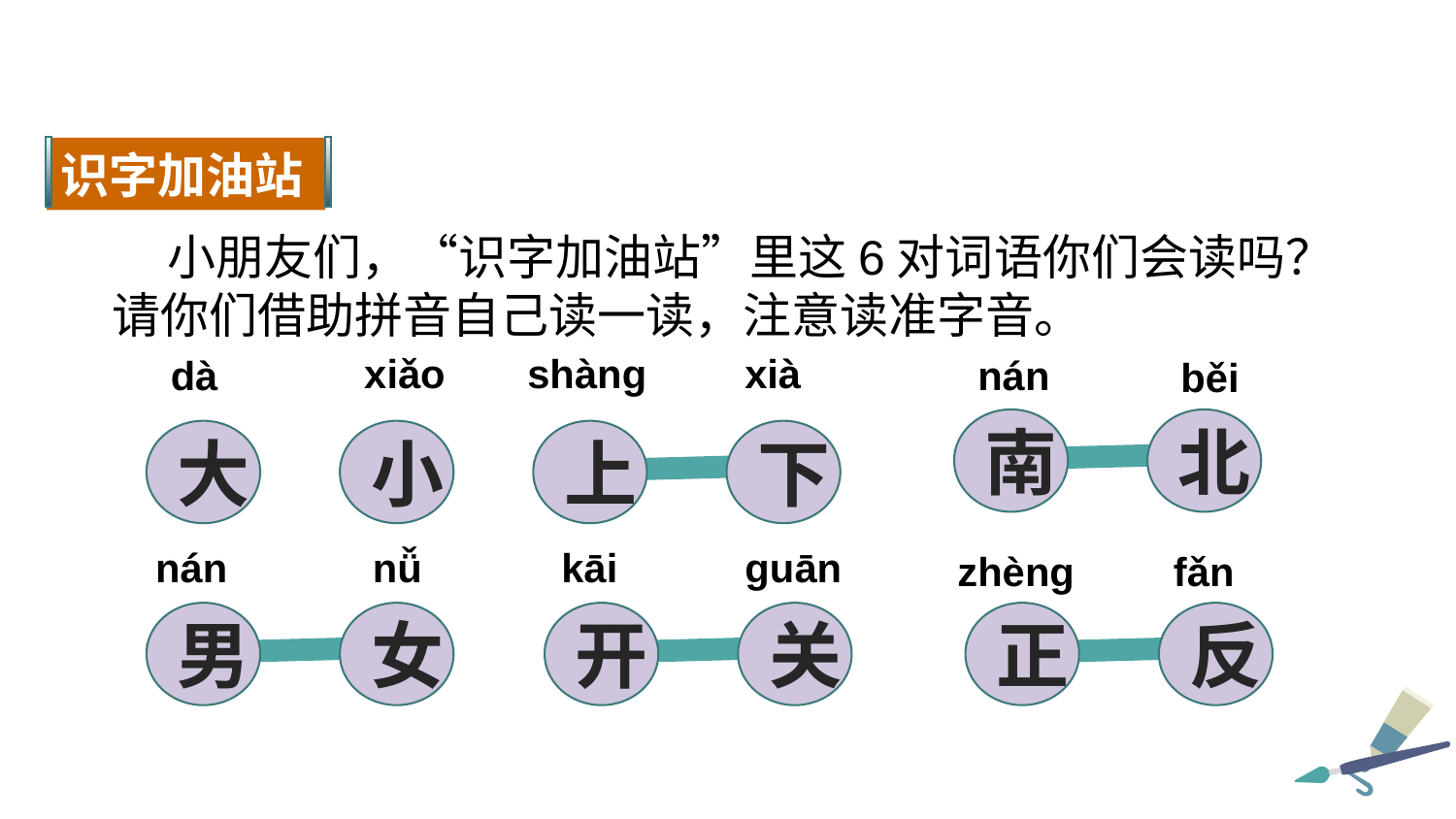

识字加油站
    小朋友们，“识字加油站”里这6对词语你们会读吗？请你们借助拼音自己读一读，注意读准字音。
xiǎo
shàng
xià
dà
nán
běi
南
北
大
小
上
下
nán
nǚ
kāi
guān
zhèng
fǎn
男
女
开
关
正
反